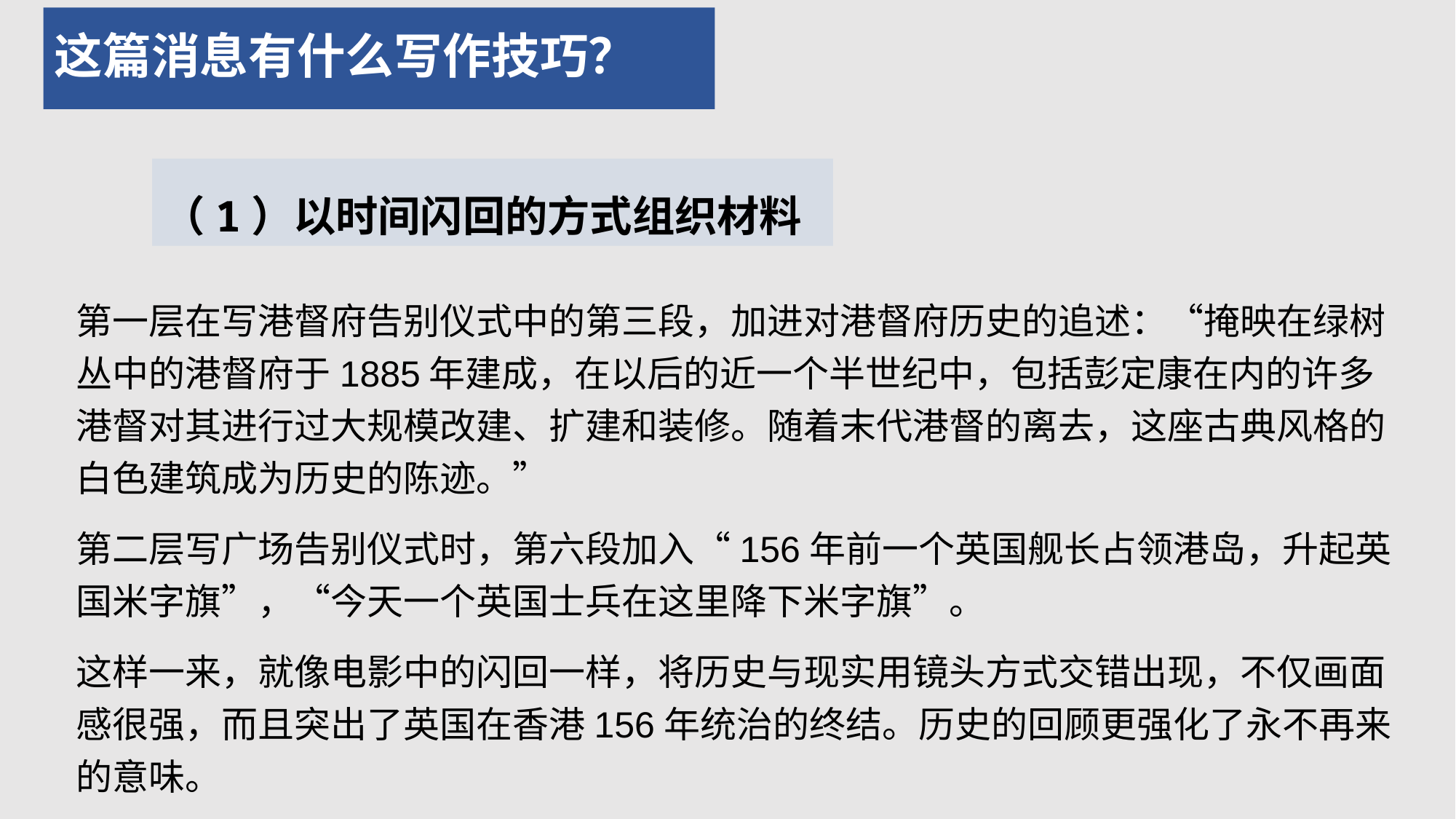

# 这篇消息有什么写作技巧？
（1）以时间闪回的方式组织材料
第一层在写港督府告别仪式中的第三段，加进对港督府历史的追述：“掩映在绿树丛中的港督府于1885年建成，在以后的近一个半世纪中，包括彭定康在内的许多港督对其进行过大规模改建、扩建和装修。随着末代港督的离去，这座古典风格的白色建筑成为历史的陈迹。”
第二层写广场告别仪式时，第六段加入“156年前一个英国舰长占领港岛，升起英国米字旗”，“今天一个英国士兵在这里降下米字旗”。
这样一来，就像电影中的闪回一样，将历史与现实用镜头方式交错出现，不仅画面感很强，而且突出了英国在香港156年统治的终结。历史的回顾更强化了永不再来的意味。